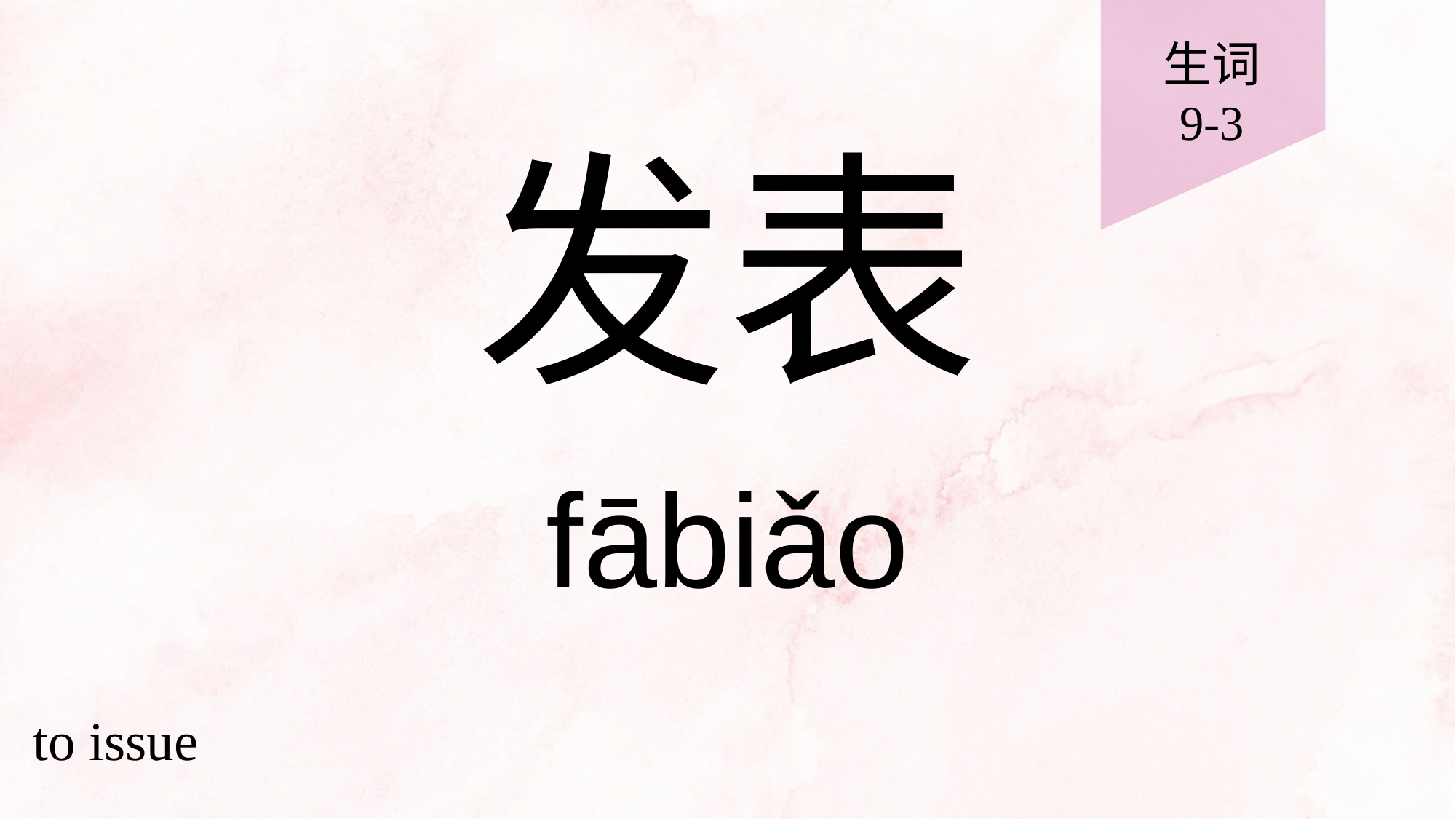

生词
9-3
# 发表
fābiǎo
to issue